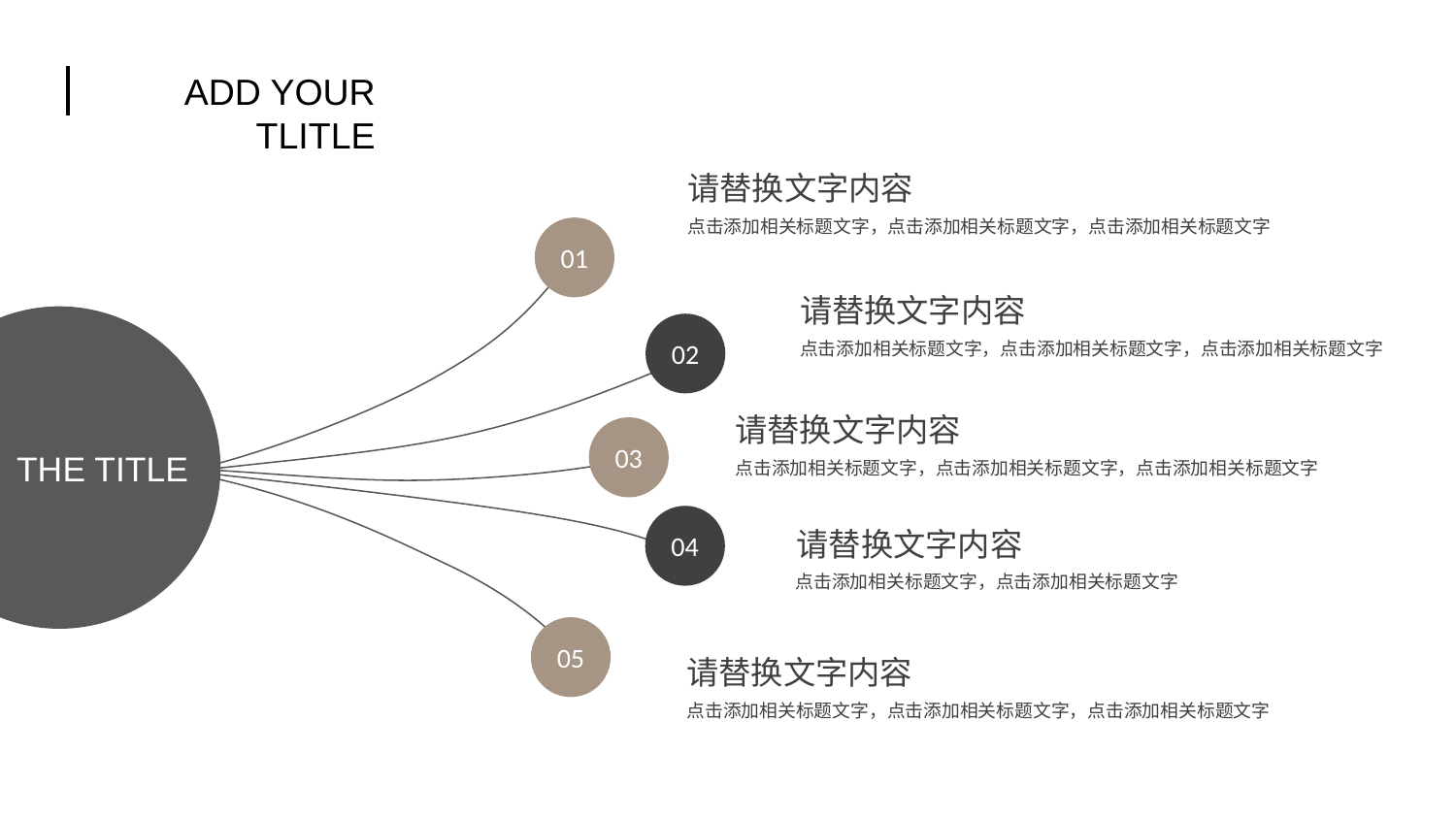

ADD YOUR TLITLE
请替换文字内容
点击添加相关标题文字，点击添加相关标题文字，点击添加相关标题文字
01

请替换文字内容
THE TITLE
02
点击添加相关标题文字，点击添加相关标题文字，点击添加相关标题文字
请替换文字内容
03
点击添加相关标题文字，点击添加相关标题文字，点击添加相关标题文字
04
请替换文字内容
点击添加相关标题文字，点击添加相关标题文字
05
请替换文字内容
点击添加相关标题文字，点击添加相关标题文字，点击添加相关标题文字